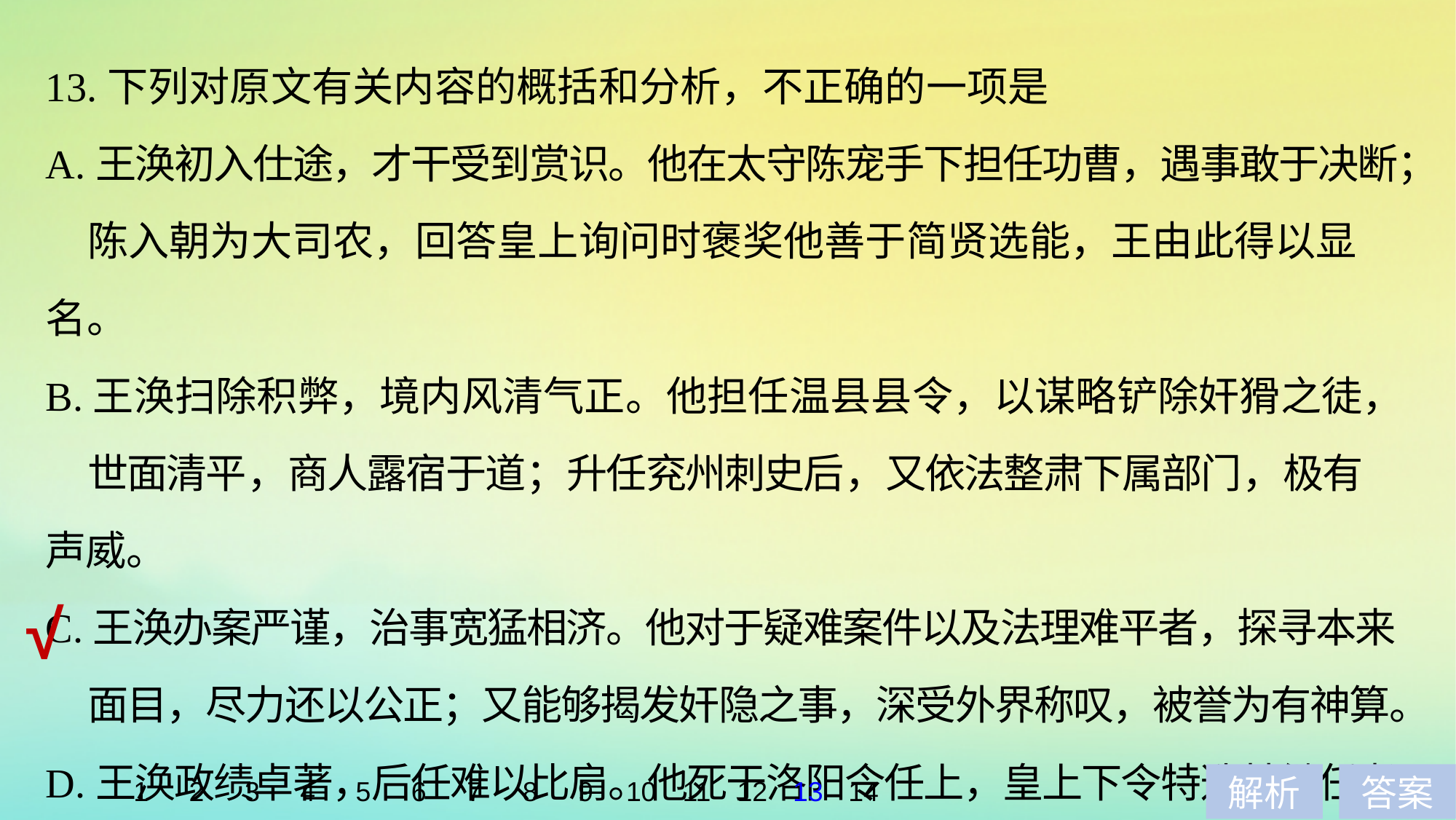

13.下列对原文有关内容的概括和分析，不正确的一项是
A.王涣初入仕途，才干受到赏识。他在太守陈宠手下担任功曹，遇事敢于决断；
    陈入朝为大司农，回答皇上询问时褒奖他善于简贤选能，王由此得以显名。
B.王涣扫除积弊，境内风清气正。他担任温县县令，以谋略铲除奸猾之徒，
    世面清平，商人露宿于道；升任兖州刺史后，又依法整肃下属部门，极有声威。
C.王涣办案严谨，治事宽猛相济。他对于疑难案件以及法理难平者，探寻本来
    面目，尽力还以公正；又能够揭发奸隐之事，深受外界称叹，被誉为有神算。
D.王涣政绩卓著，后任难以比肩。他死于洛阳令任上，皇上下令特选其继任者，
    均不称职；后来选用任峻，任充分发挥文武属吏才干，仍然忙得无法分身。
√
1
2
3
4
5
6
7
8
9
10
11
12
13
14
解析
答案